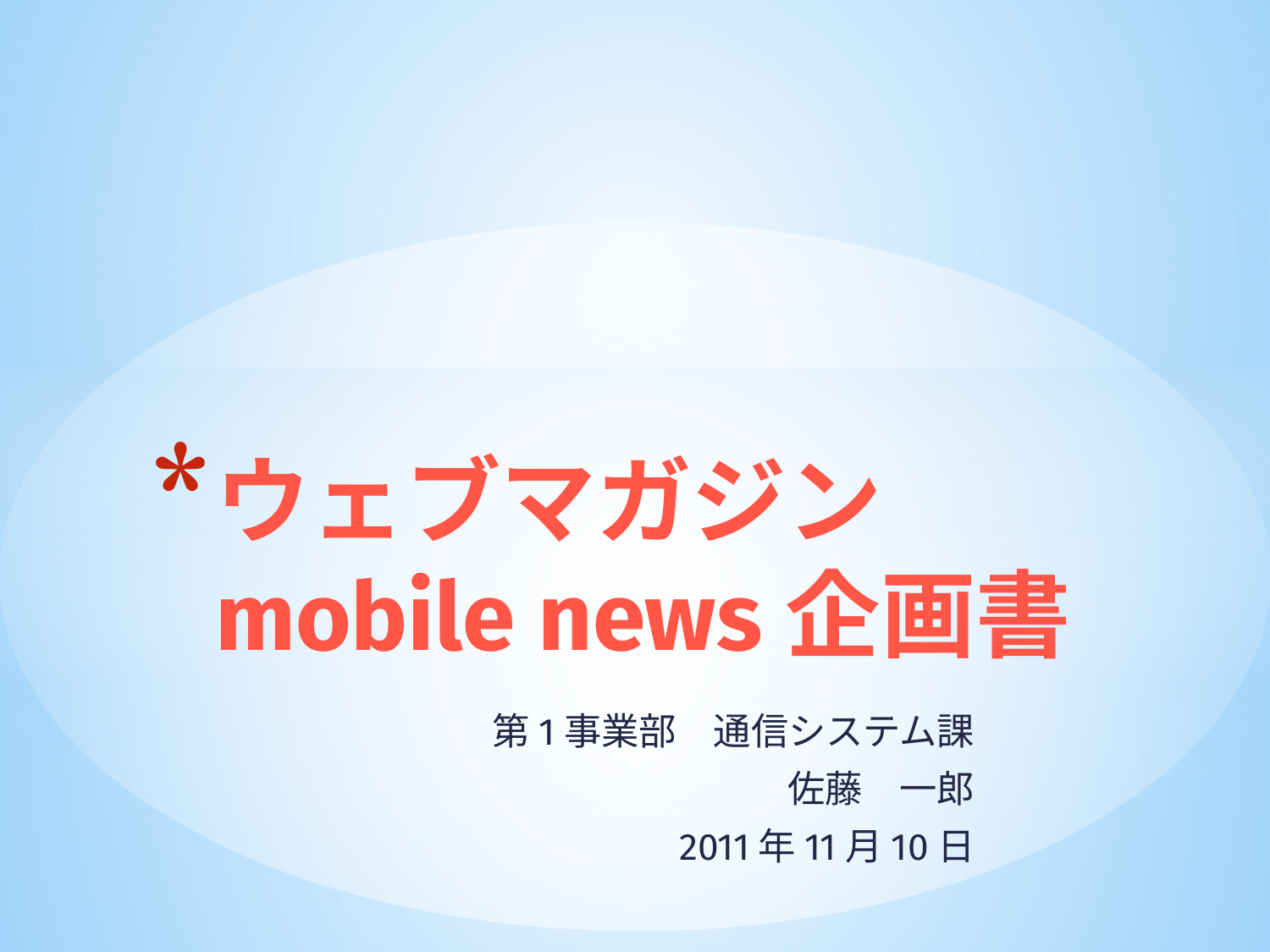

# ウェブマガジン mobile news企画書
第1事業部　通信システム課
佐藤　一郎
2011年11月10日